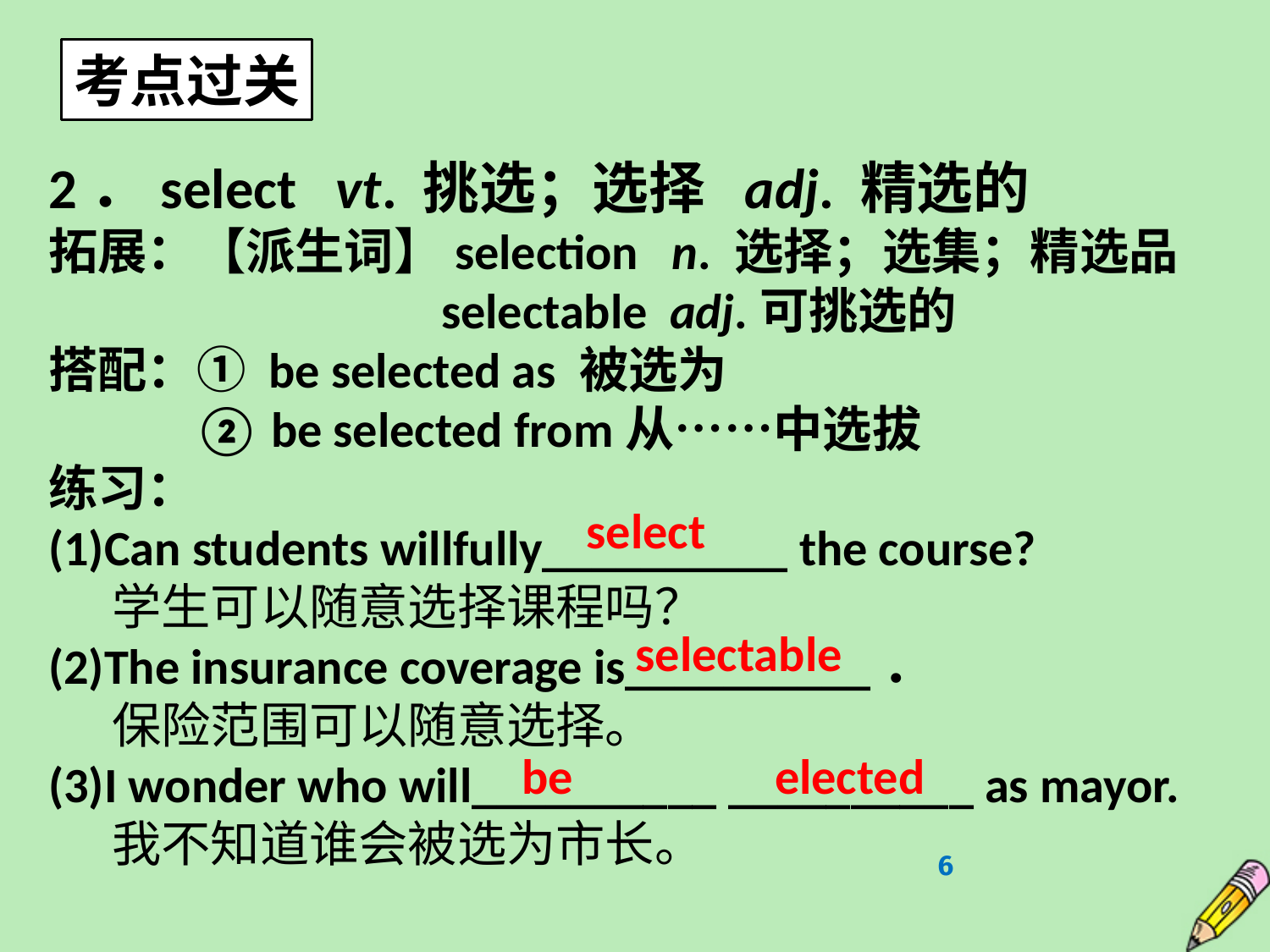

考点过关
2．select   vt. 挑选；选择  adj. 精选的
拓展：【派生词】selection   n. 选择；选集；精选品
                                   selectable  adj.可挑选的
搭配：① be selected as 被选为
             ② be selected from从……中选拔
练习：
(1)Can students willfully__________ the course?
学生可以随意选择课程吗？
(2)The insurance coverage is__________．
保险范围可以随意选择。
(3)I wonder who will__________ __________ as mayor.
我不知道谁会被选为市长。

select
selectable
be                  elected
6